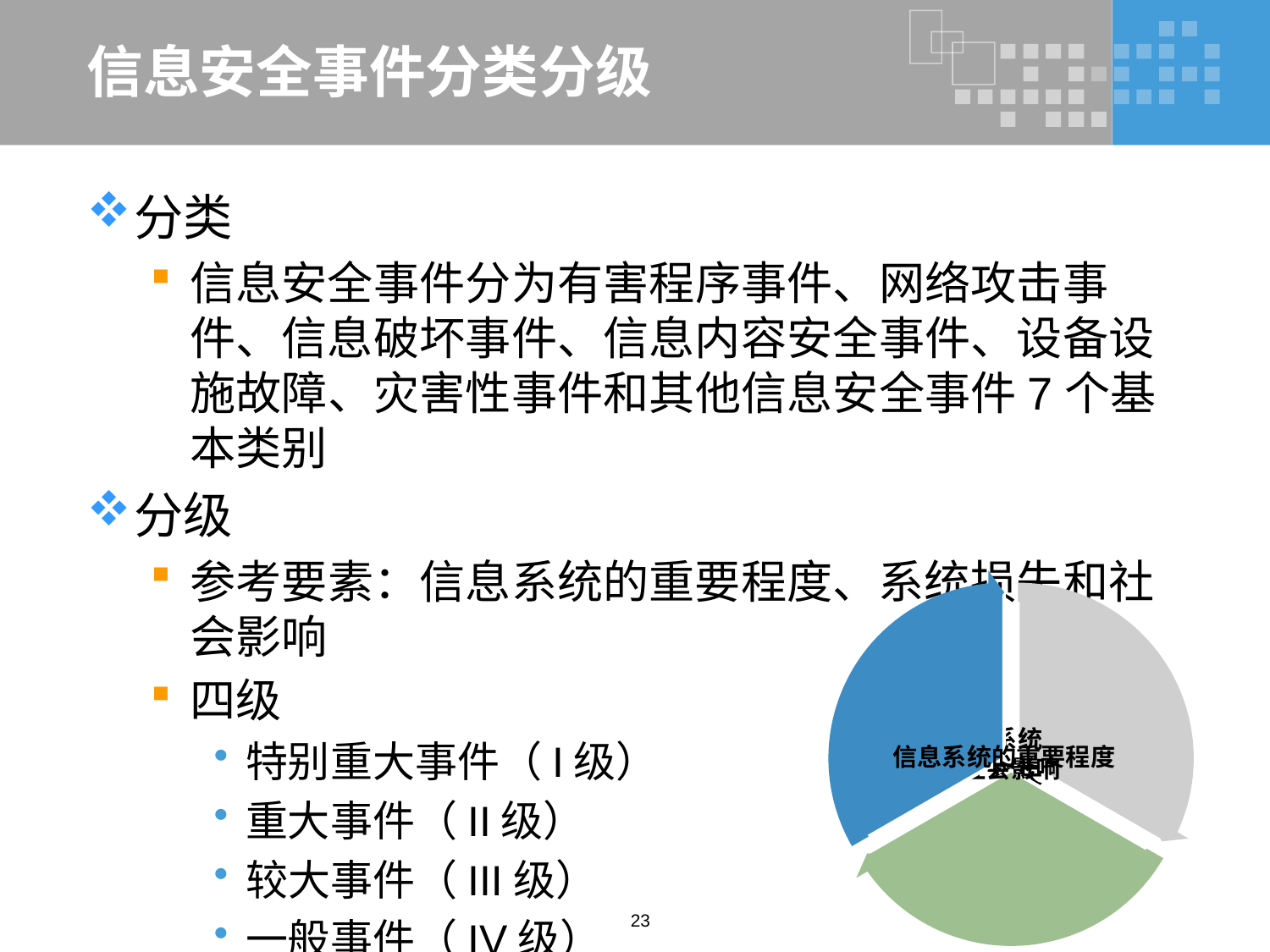

# 信息安全事件分类分级
分类
信息安全事件分为有害程序事件、网络攻击事件、信息破坏事件、信息内容安全事件、设备设施故障、灾害性事件和其他信息安全事件7个基本类别
分级
参考要素：信息系统的重要程度、系统损失和社会影响
四级
特别重大事件（I级）
重大事件（II级）
较大事件（III级）
一般事件（IV级）
系统
损失
社会影响
信息系统的重要程度
23